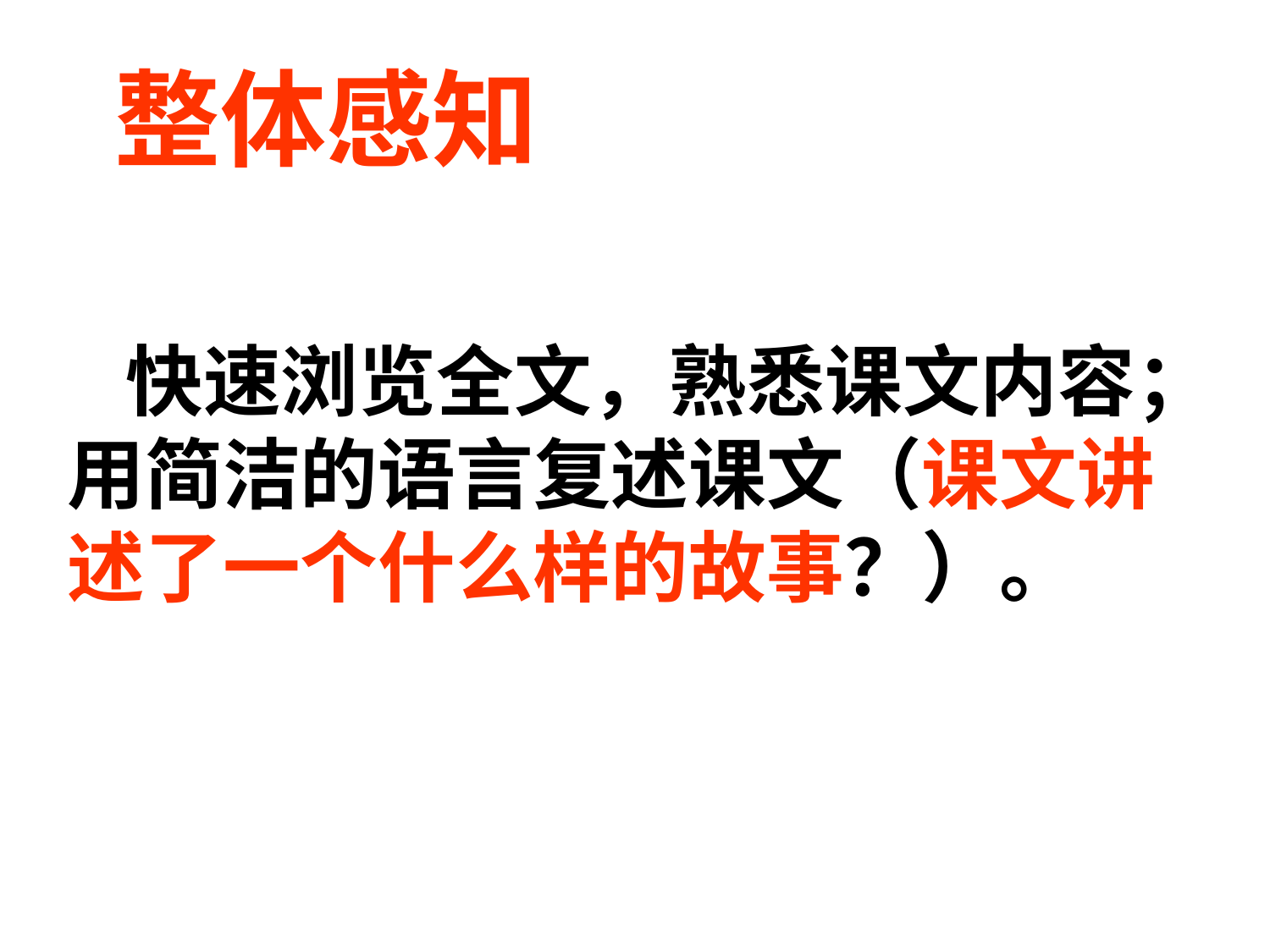

整体感知
   快速浏览全文，熟悉课文内容；用简洁的语言复述课文（课文讲述了一个什么样的故事？）。